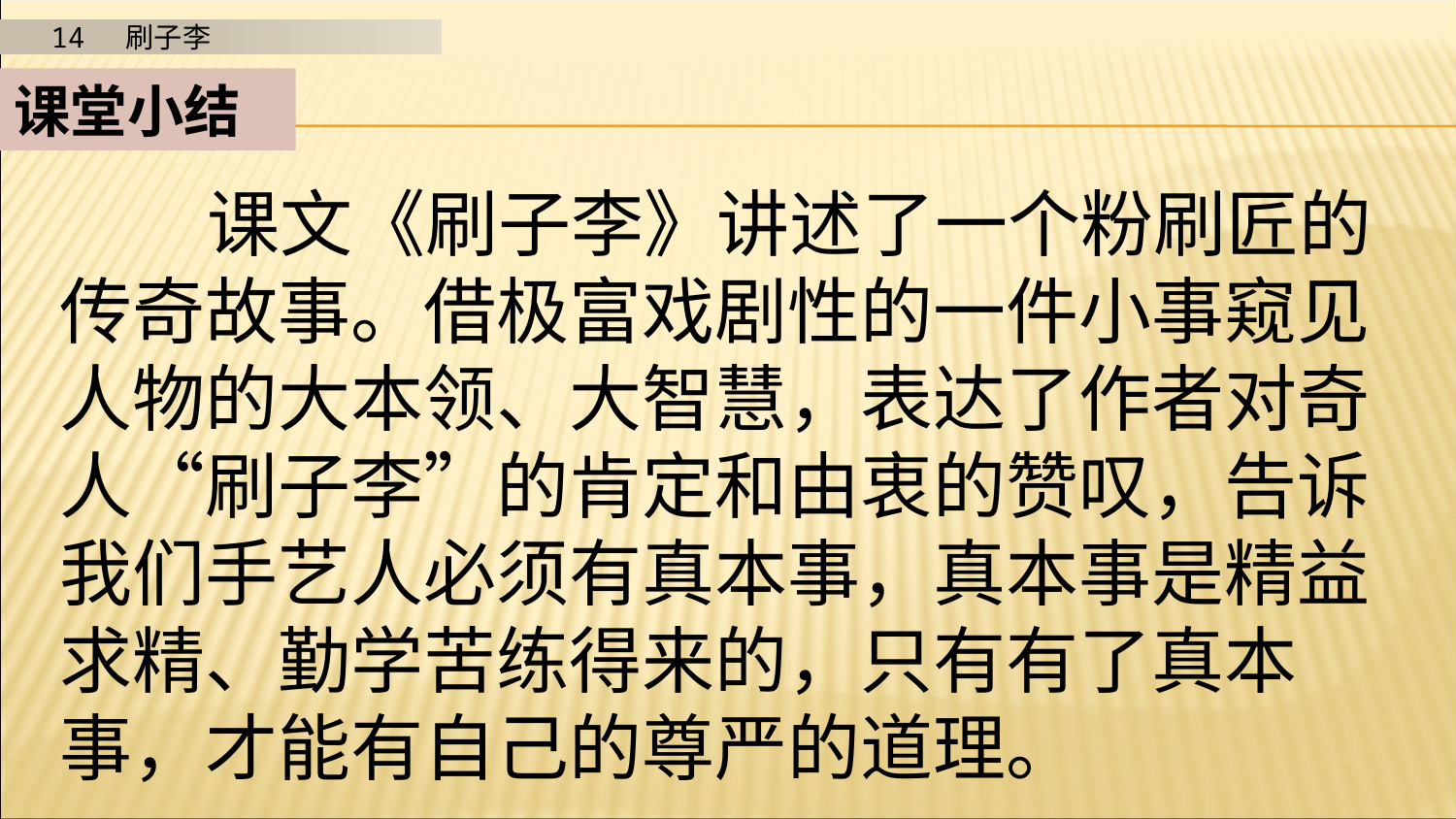

课堂小结
        课文《刷子李》讲述了一个粉刷匠的传奇故事。借极富戏剧性的一件小事窥见人物的大本领、大智慧，表达了作者对奇人“刷子李”的肯定和由衷的赞叹，告诉我们手艺人必须有真本事，真本事是精益求精、勤学苦练得来的，只有有了真本事，才能有自己的尊严的道理。